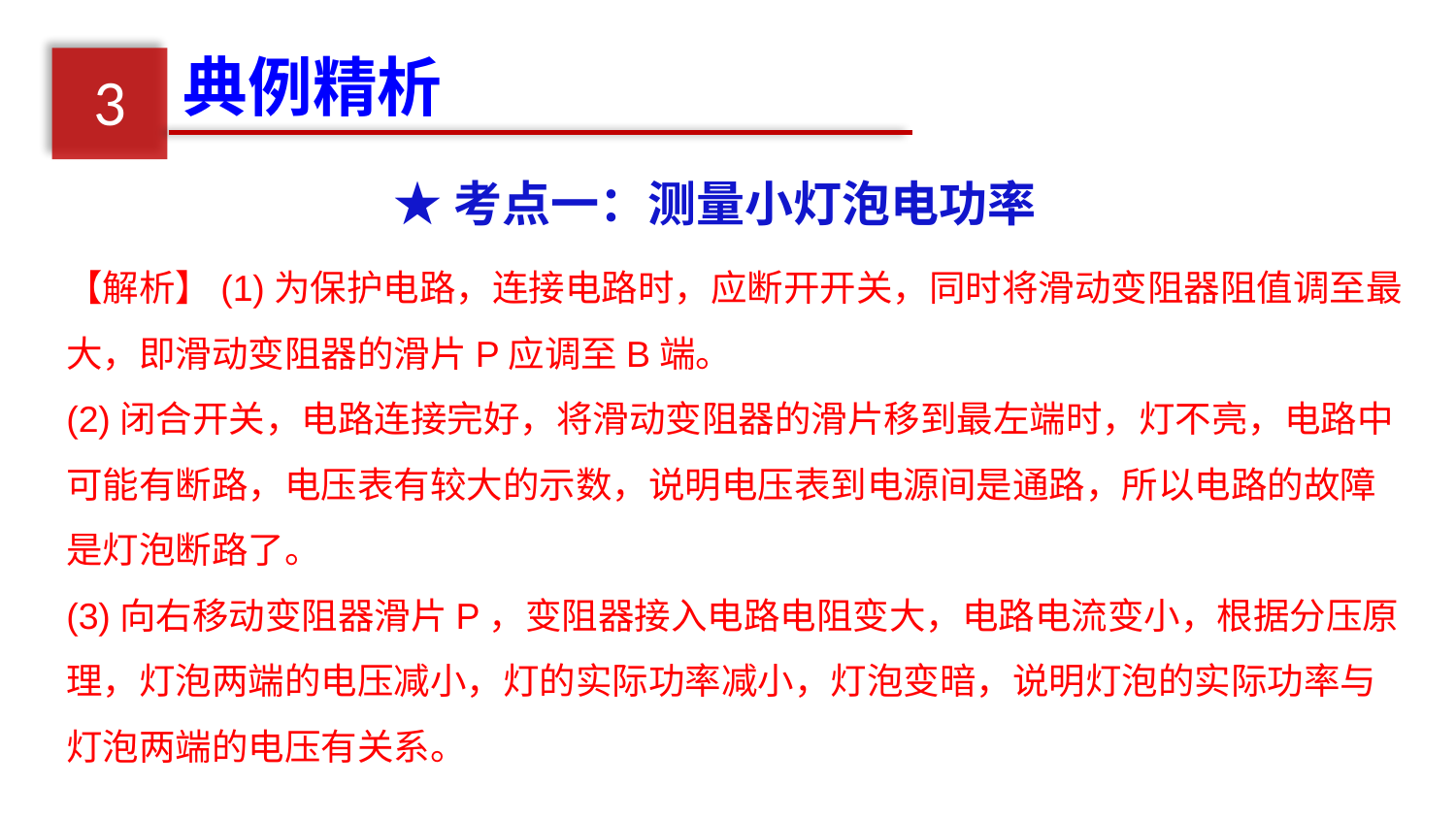

典例精析

3
★考点一：测量小灯泡电功率
【解析】(1)为保护电路，连接电路时，应断开开关，同时将滑动变阻器阻值调至最大，即滑动变阻器的滑片P应调至B端。
(2)闭合开关，电路连接完好，将滑动变阻器的滑片移到最左端时，灯不亮，电路中可能有断路，电压表有较大的示数，说明电压表到电源间是通路，所以电路的故障是灯泡断路了。
(3)向右移动变阻器滑片P，变阻器接入电路电阻变大，电路电流变小，根据分压原理，灯泡两端的电压减小，灯的实际功率减小，灯泡变暗，说明灯泡的实际功率与灯泡两端的电压有关系。